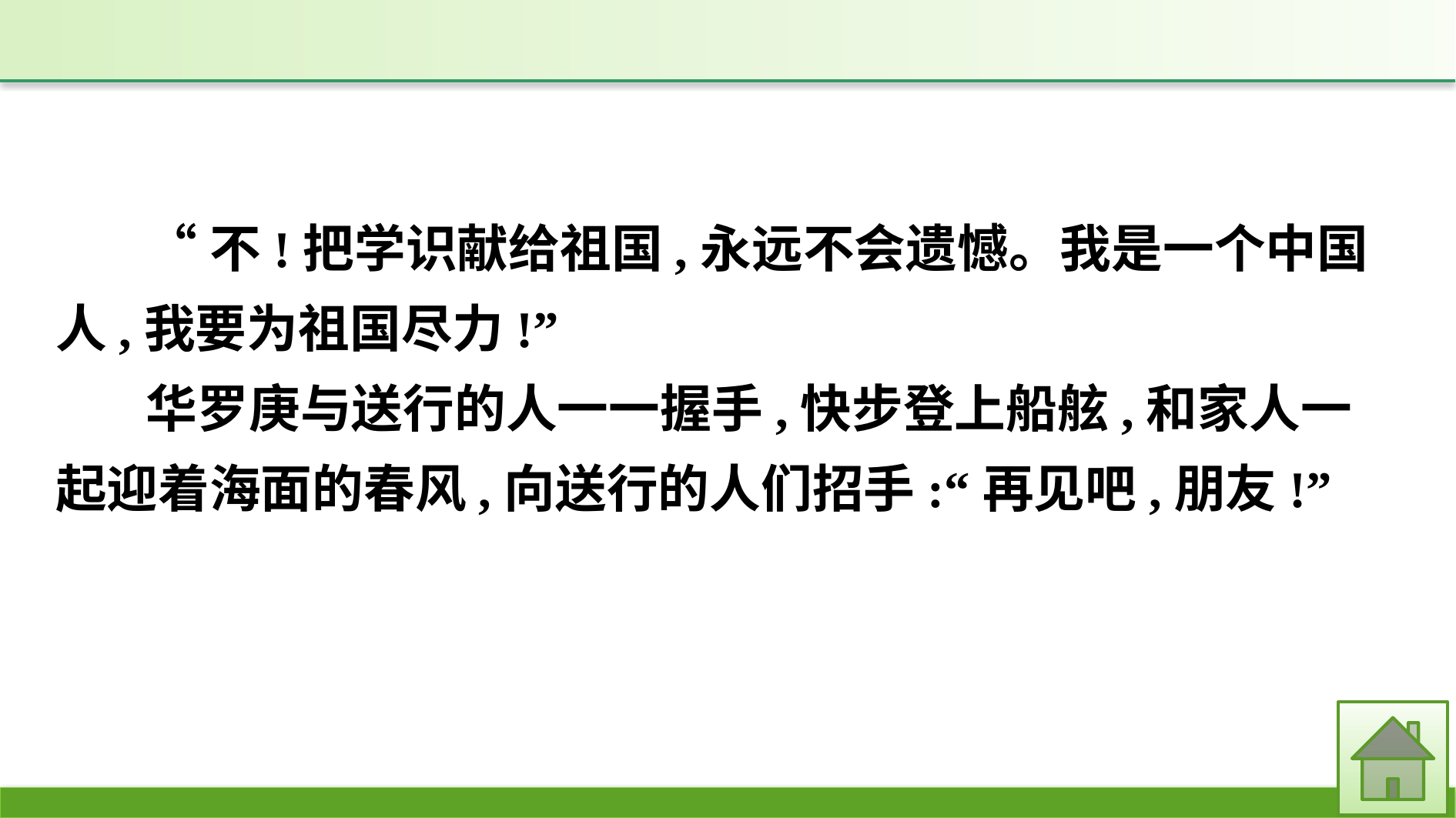

“不!把学识献给祖国,永远不会遗憾。我是一个中国人,我要为祖国尽力!”
华罗庚与送行的人一一握手,快步登上船舷,和家人一起迎着海面的春风,向送行的人们招手:“再见吧,朋友!”